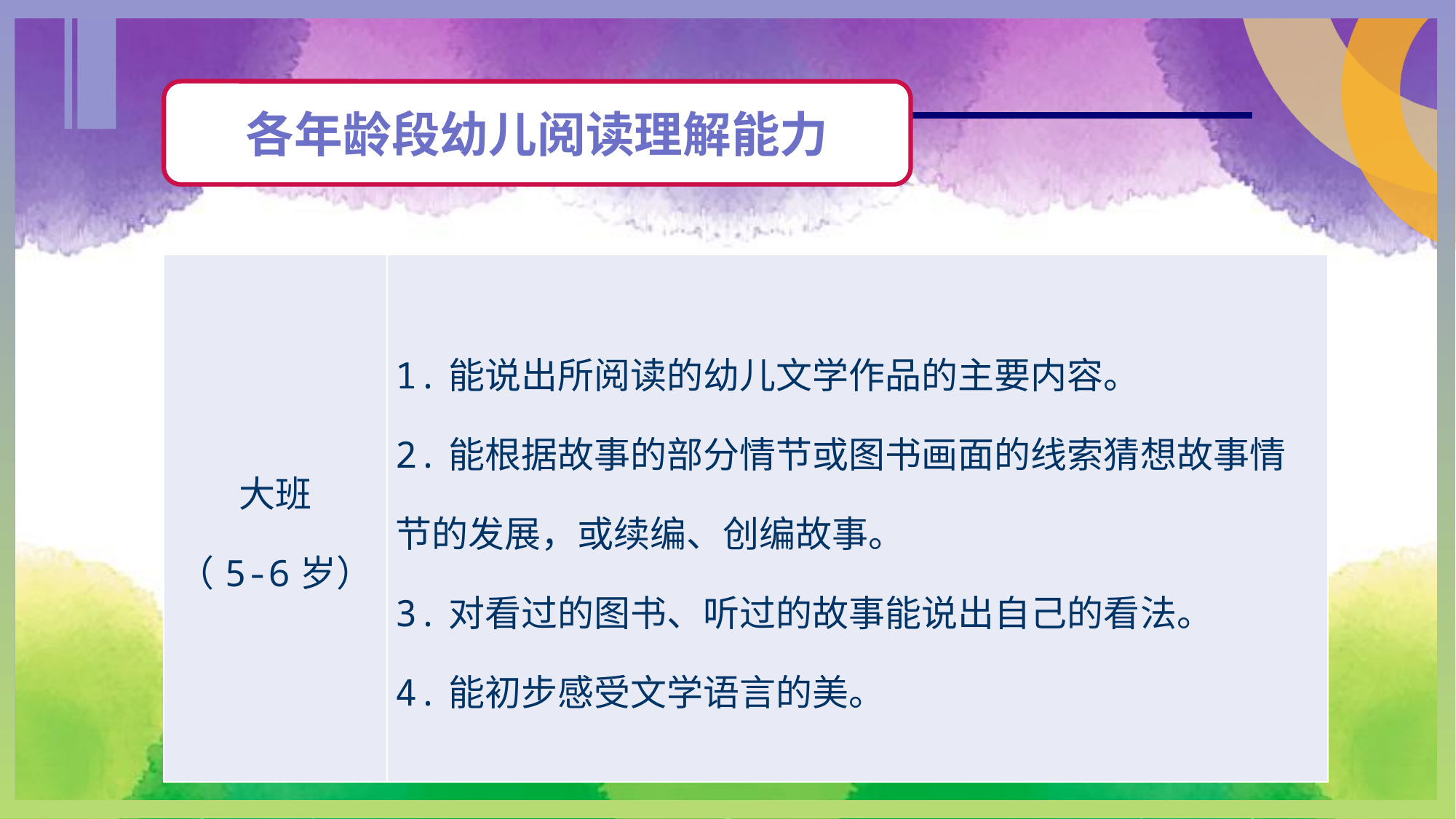

各年龄段幼儿阅读理解能力
| 大班 （5-6岁） | 1.能说出所阅读的幼儿文学作品的主要内容。 2.能根据故事的部分情节或图书画面的线索猜想故事情节的发展，或续编、创编故事。 3.对看过的图书、听过的故事能说出自己的看法。 4.能初步感受文学语言的美。 |
| --- | --- |